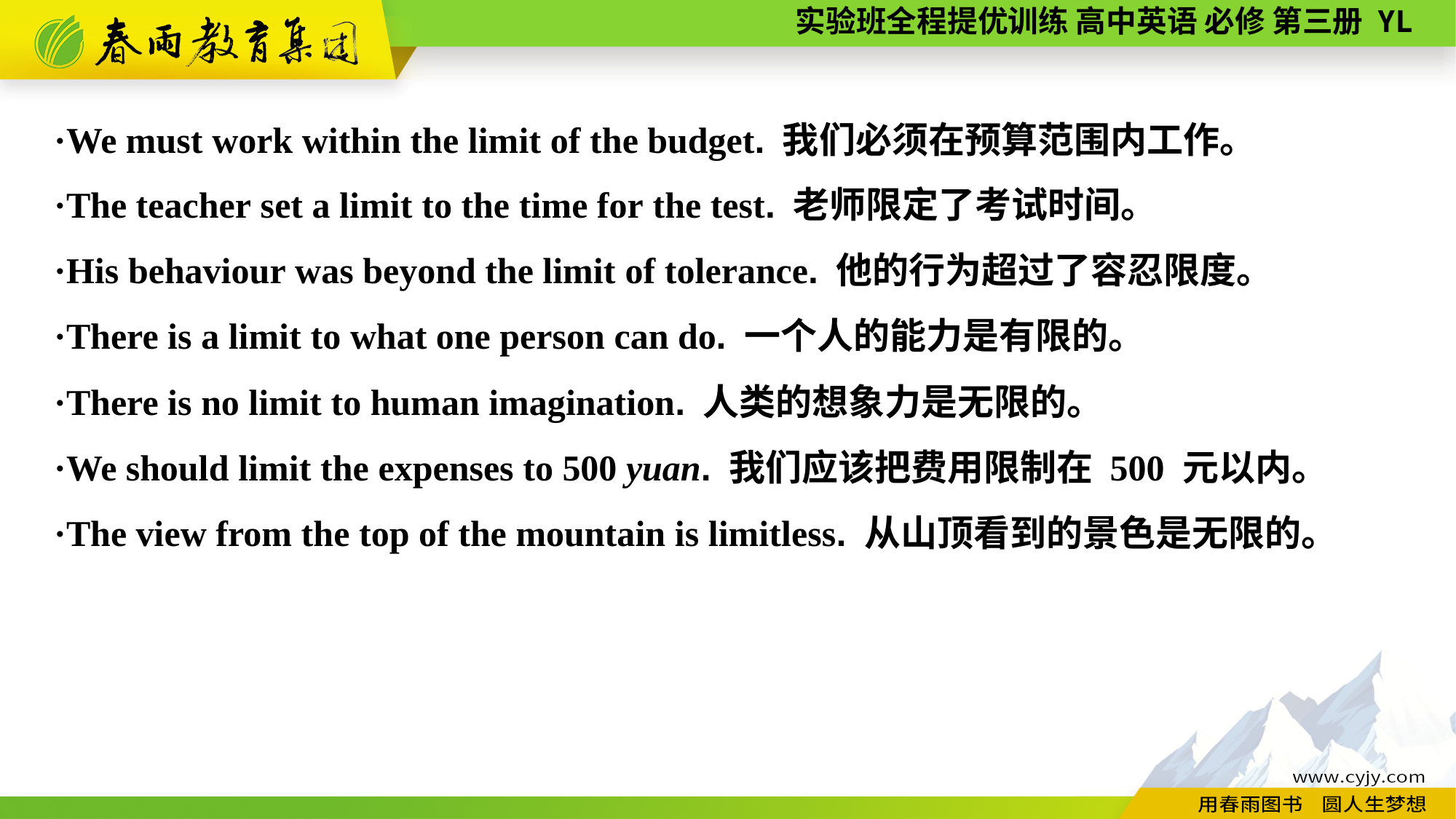

·We must work within the limit of the budget. 我们必须在预算范围内工作。
·The teacher set a limit to the time for the test. 老师限定了考试时间。
·His behaviour was beyond the limit of tolerance. 他的行为超过了容忍限度。
·There is a limit to what one person can do. 一个人的能力是有限的。
·There is no limit to human imagination. 人类的想象力是无限的。
·We should limit the expenses to 500 yuan. 我们应该把费用限制在 500 元以内。
·The view from the top of the mountain is limitless. 从山顶看到的景色是无限的。